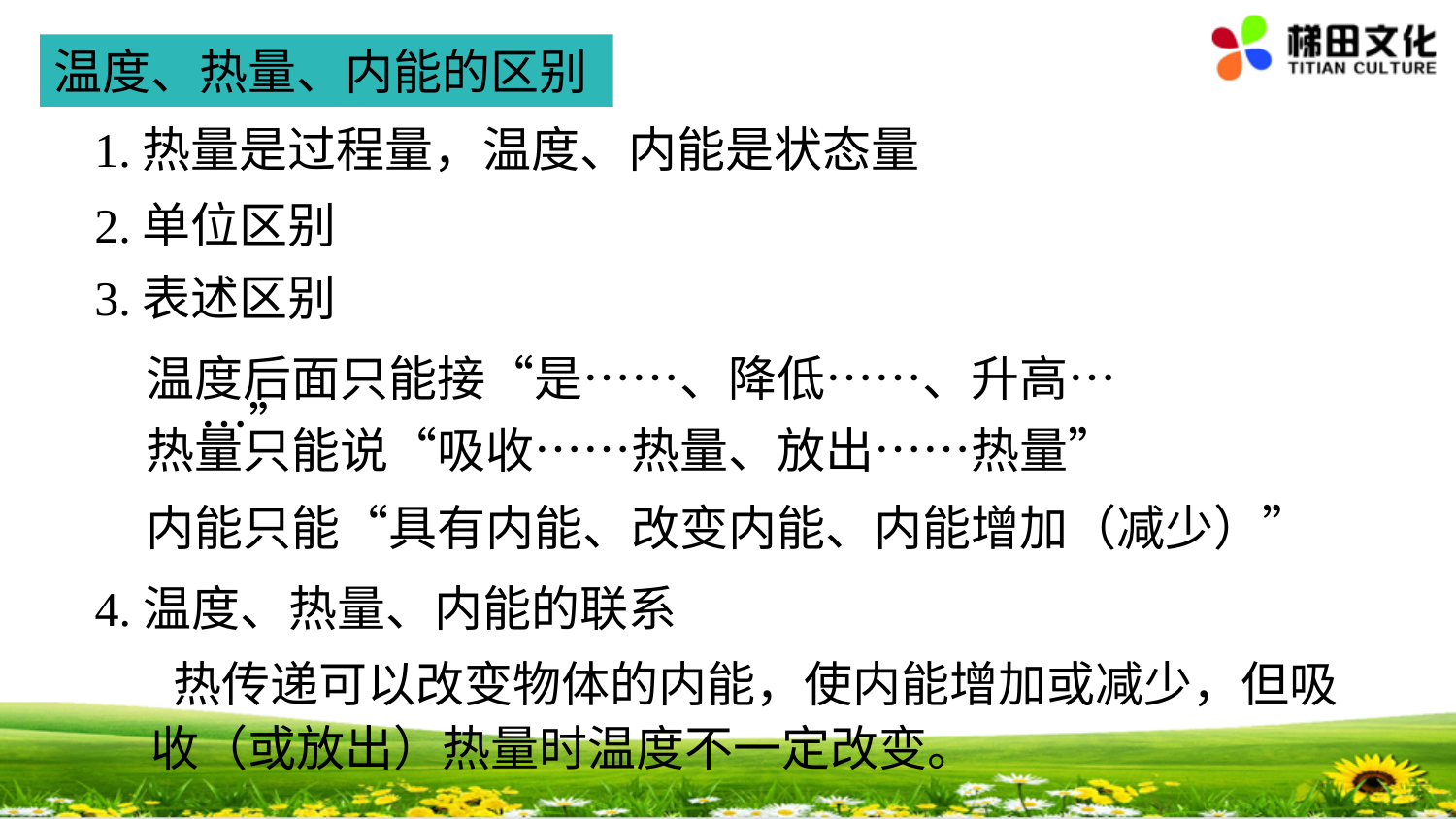

温度、热量、内能的区别
1.热量是过程量，温度、内能是状态量
2.单位区别
3.表述区别
温度后面只能接“是……、降低……、升高……”
热量只能说“吸收……热量、放出……热量”
内能只能“具有内能、改变内能、内能增加（减少）”
4.温度、热量、内能的联系
      热传递可以改变物体的内能，使内能增加或减少，但吸收（或放出）热量时温度不一定改变。